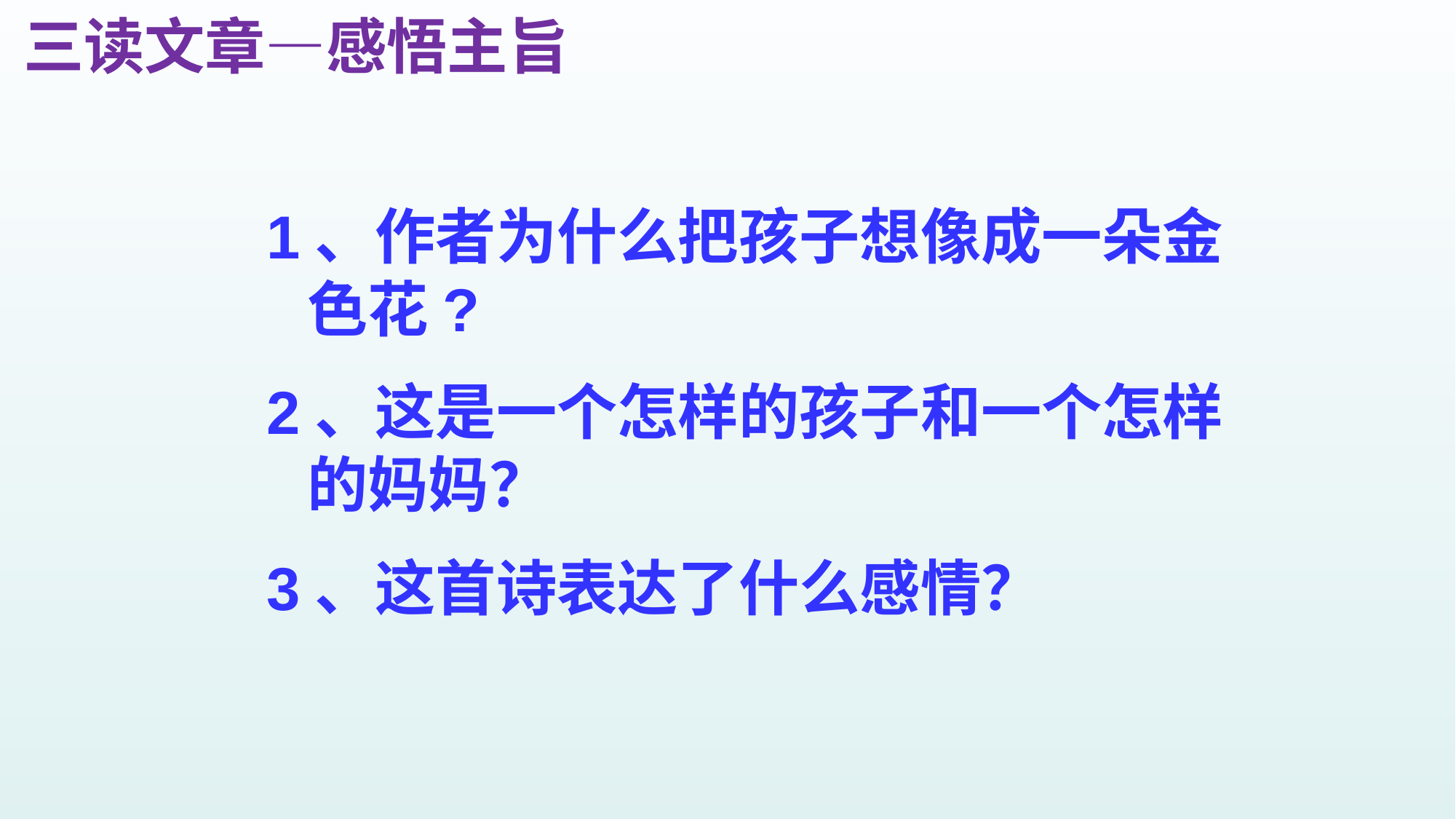

三读文章—感悟主旨
1、作者为什么把孩子想像成一朵金色花?
2、这是一个怎样的孩子和一个怎样的妈妈？
3、这首诗表达了什么感情？